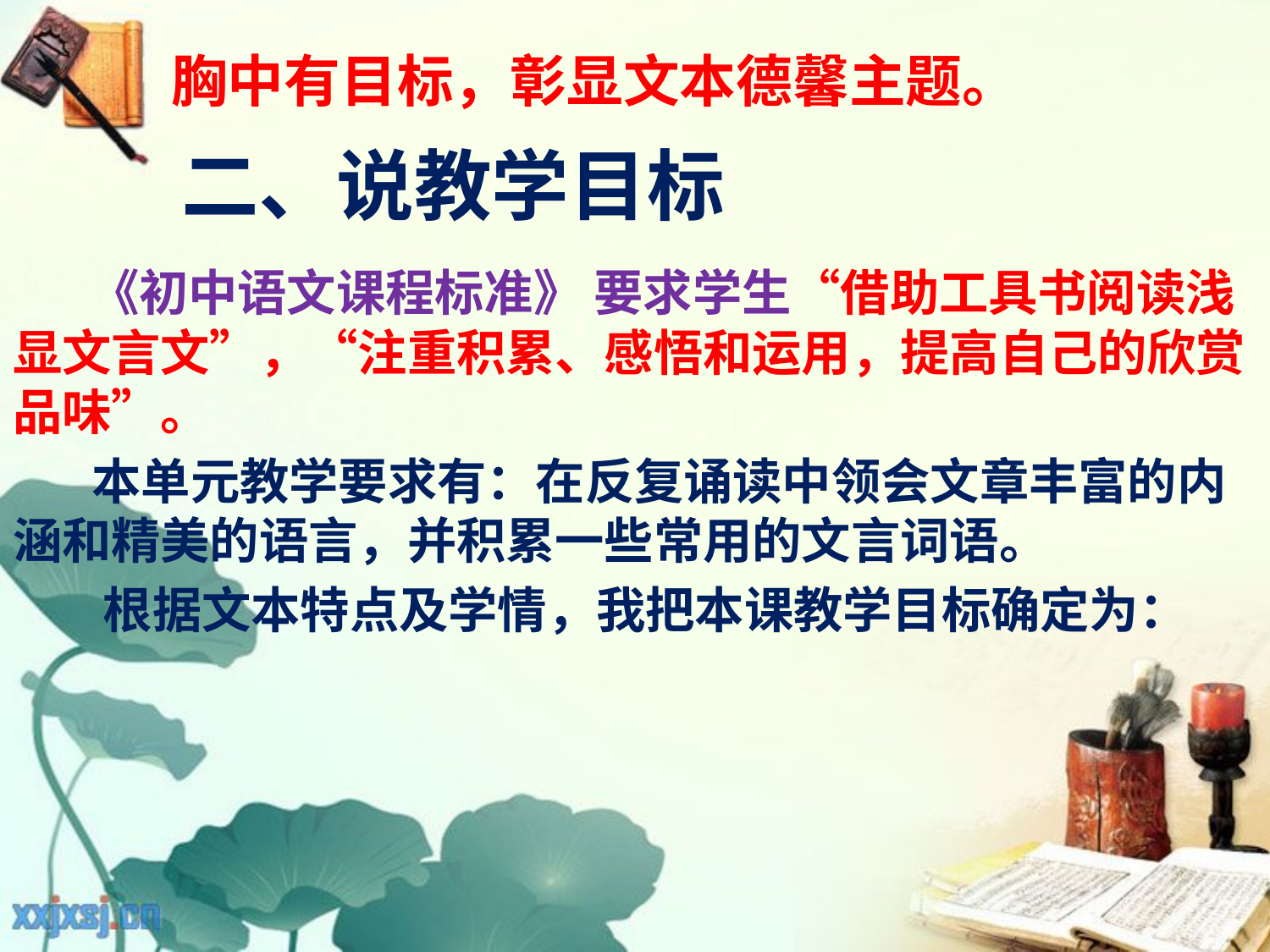

胸中有目标，彰显文本德馨主题。
# 二、说教学目标
     《初中语文课程标准》 要求学生“借助工具书阅读浅显文言文”，“注重积累、感悟和运用，提高自己的欣赏品味”。
      本单元教学要求有：在反复诵读中领会文章丰富的内涵和精美的语言，并积累一些常用的文言词语。
       根据文本特点及学情，我把本课教学目标确定为：